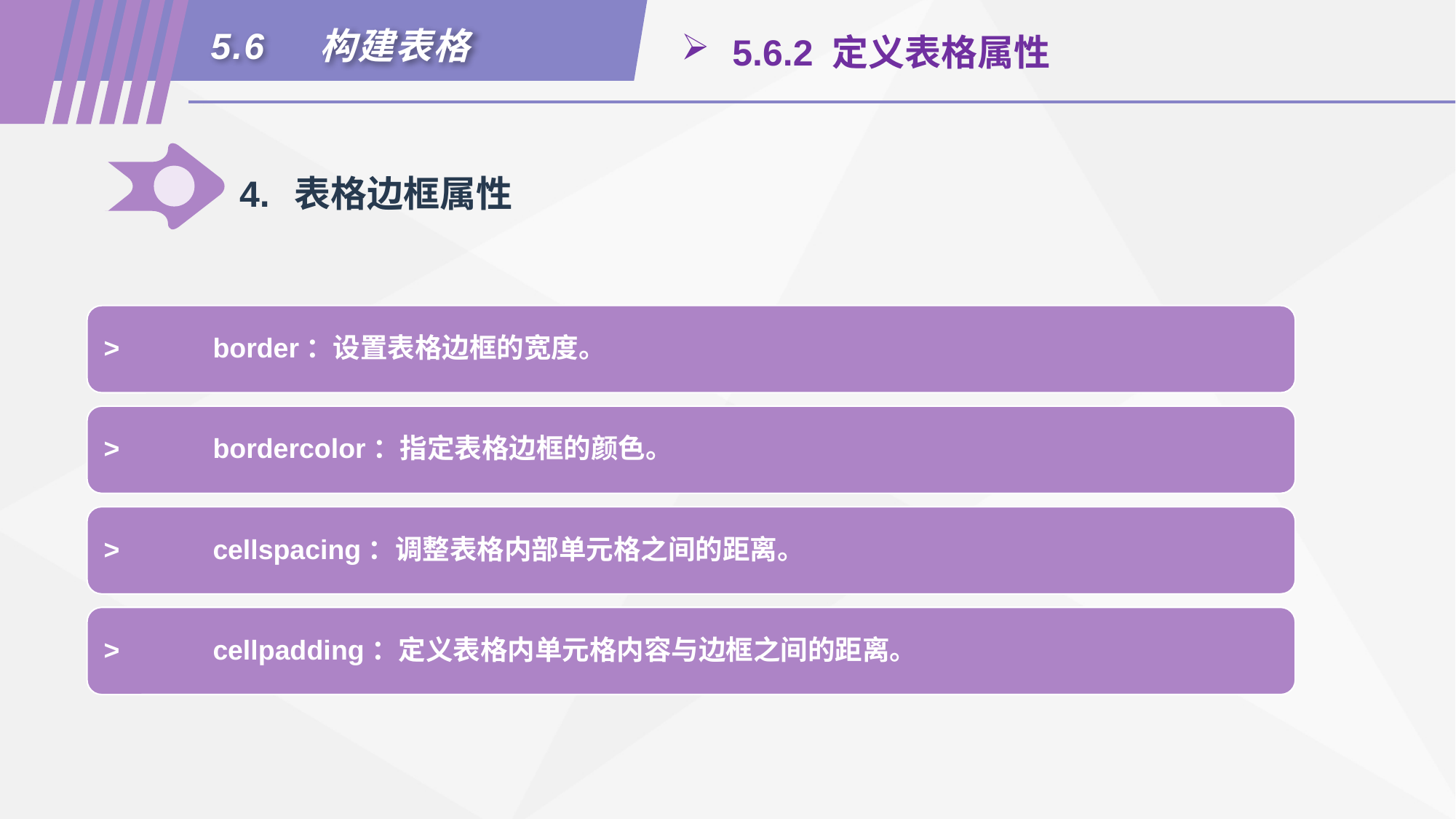

5.6	构建表格
 5.6.2 定义表格属性

4.	表格边框属性
>	border：设置表格边框的宽度。
>	bordercolor：指定表格边框的颜色。
>	cellspacing：调整表格内部单元格之间的距离。
>	cellpadding：定义表格内单元格内容与边框之间的距离。